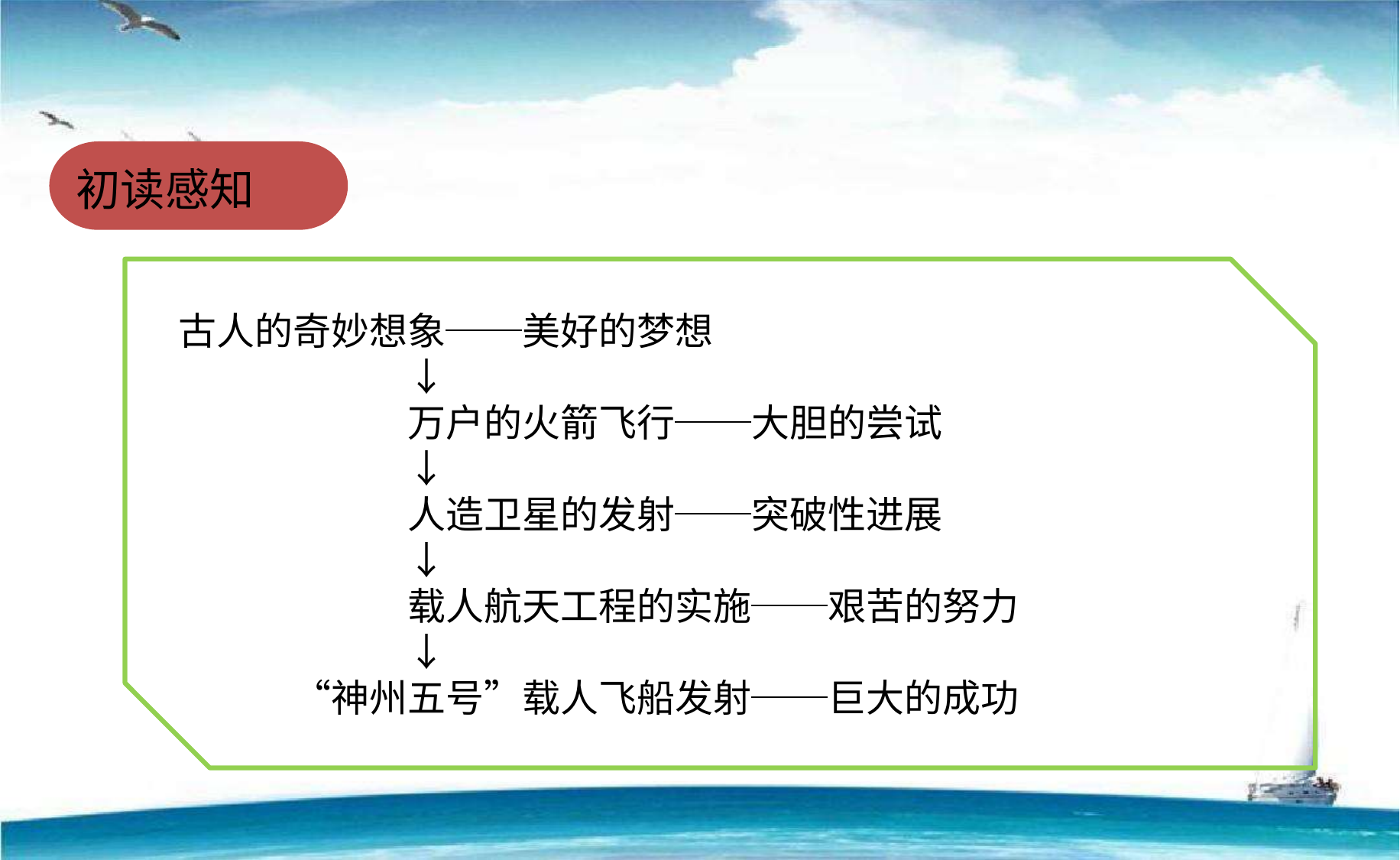

初读感知
古人的奇妙想象──美好的梦想
　　　　　　↓
　　　　　　万户的火箭飞行──大胆的尝试
　　　　　　↓
　　　　　　人造卫星的发射──突破性进展
　　　　　　↓
　　　　　　载人航天工程的实施──艰苦的努力
　　　　　　↓
　　　“神州五号”载人飞船发射──巨大的成功